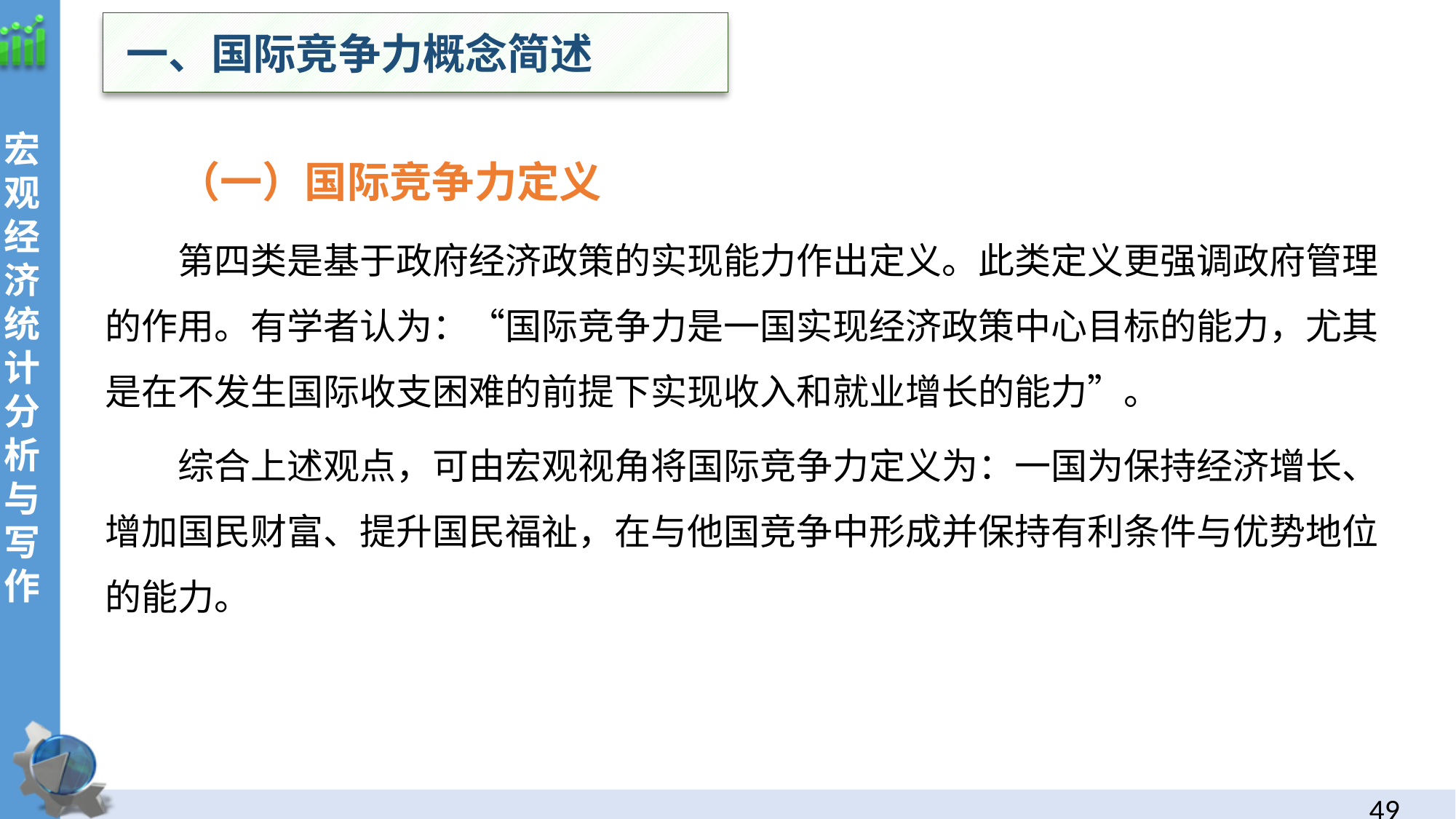

一、国际竞争力概念简述
（一）国际竞争力定义
第四类是基于政府经济政策的实现能力作出定义。此类定义更强调政府管理的作用。有学者认为：“国际竞争力是一国实现经济政策中心目标的能力，尤其是在不发生国际收支困难的前提下实现收入和就业增长的能力”。
综合上述观点，可由宏观视角将国际竞争力定义为：一国为保持经济增长、增加国民财富、提升国民福祉，在与他国竞争中形成并保持有利条件与优势地位的能力。

49